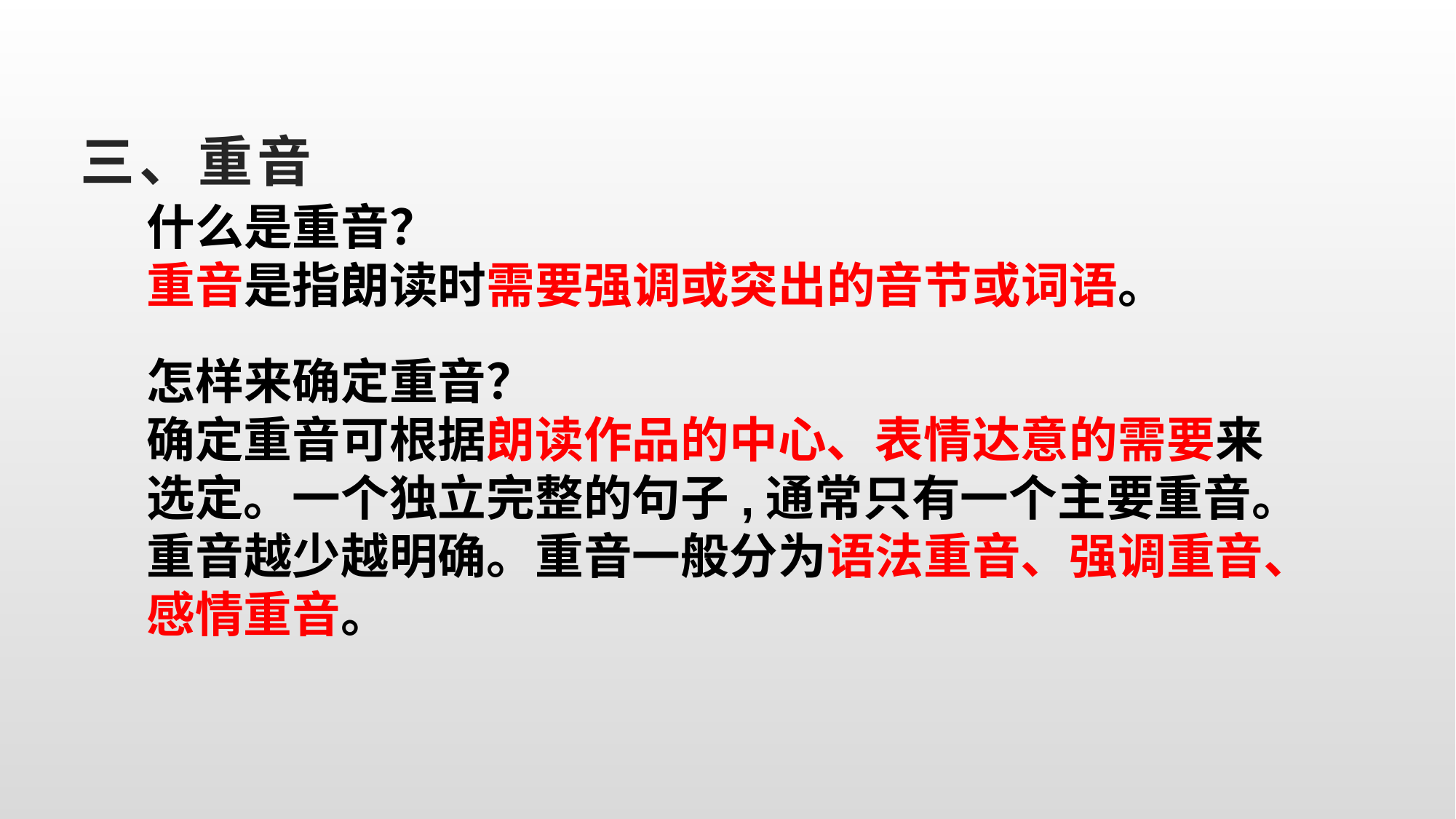

# 三、重音
什么是重音？
重音是指朗读时需要强调或突出的音节或词语。
怎样来确定重音？
确定重音可根据朗读作品的中心、表情达意的需要来选定。一个独立完整的句子,通常只有一个主要重音。重音越少越明确。重音一般分为语法重音、强调重音、感情重音。